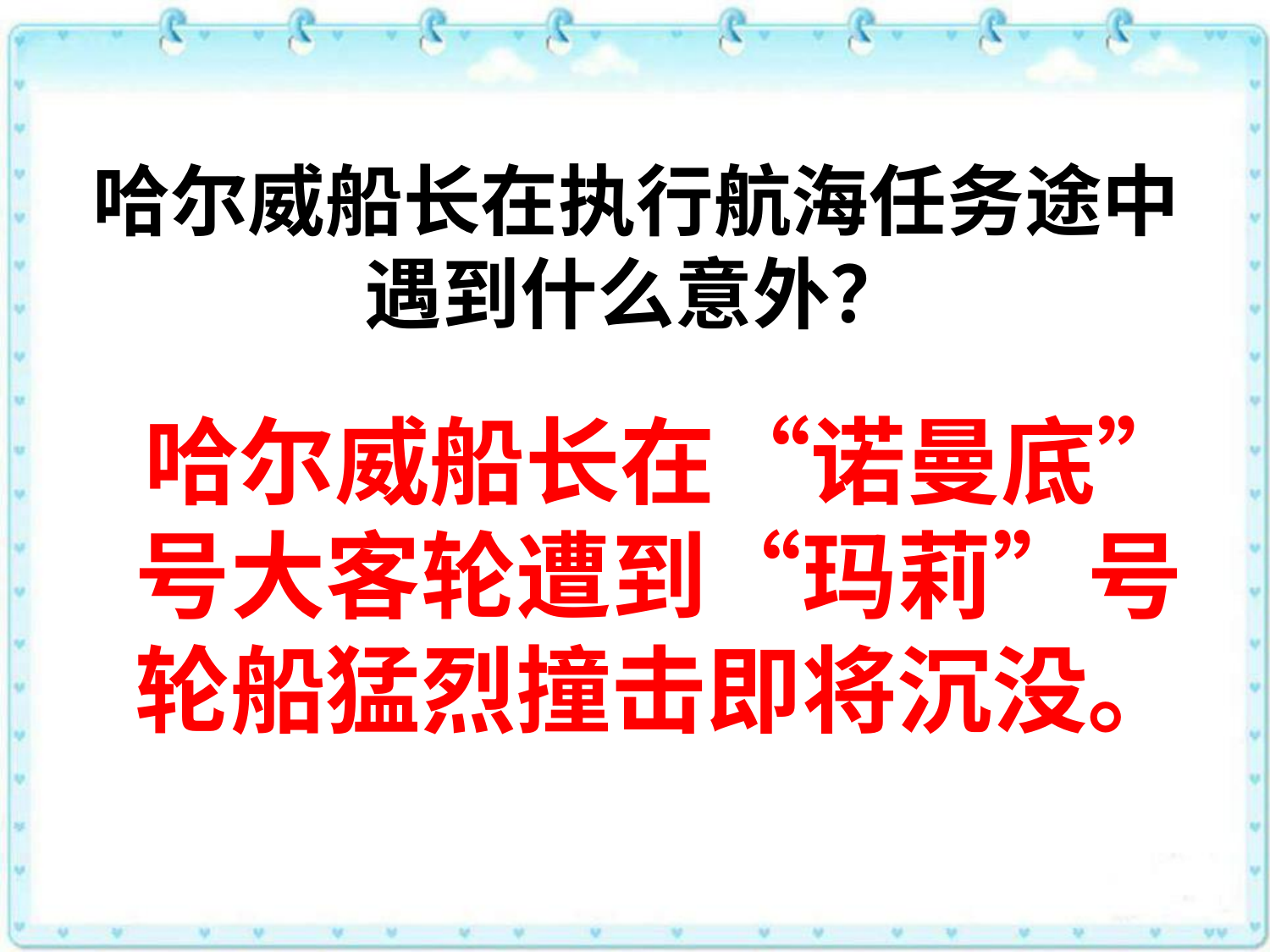

# 哈尔威船长在执行航海任务途中遇到什么意外？
    哈尔威船长在“诺曼底”号大客轮遭到“玛莉”号轮船猛烈撞击即将沉没。